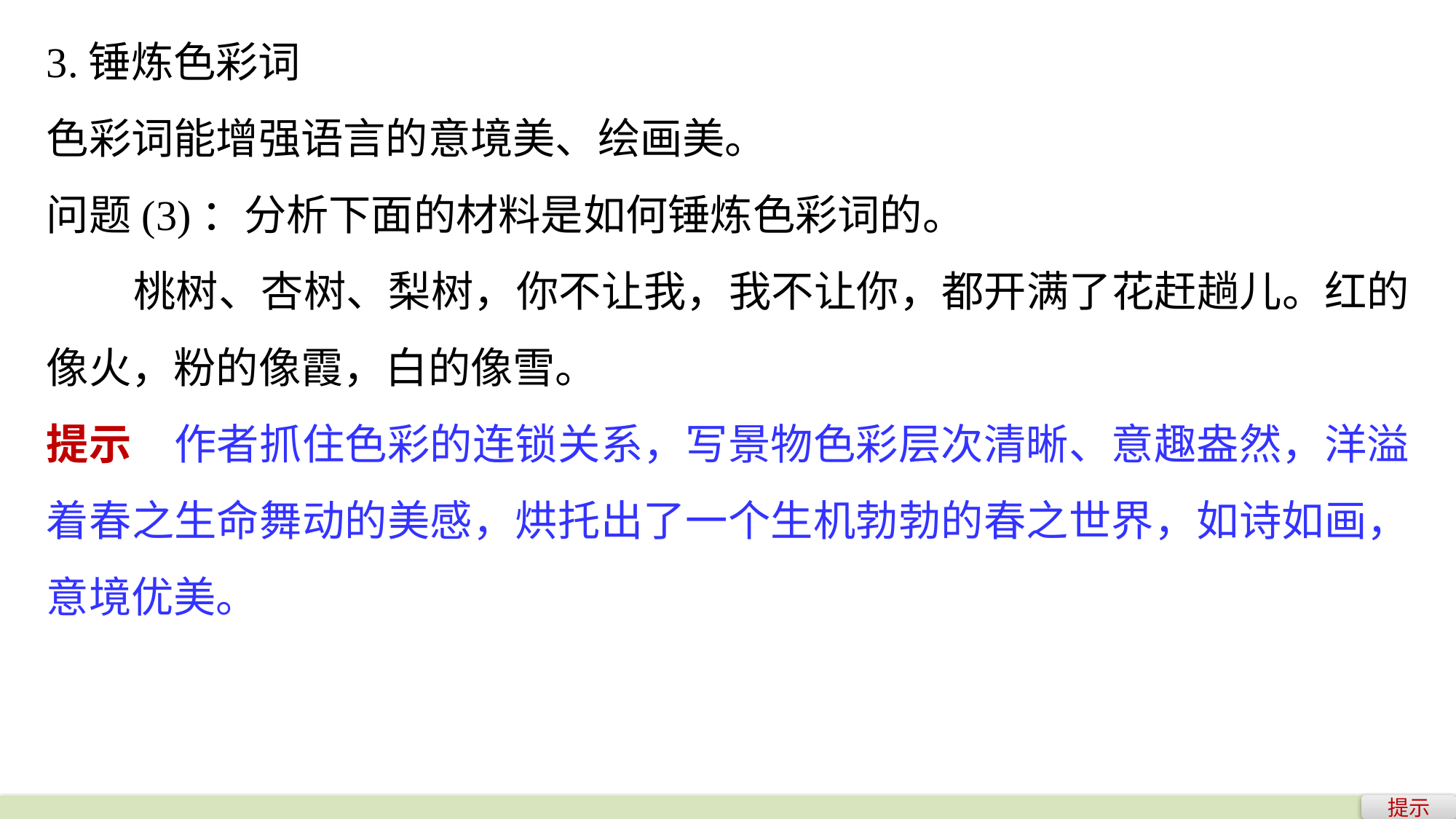

3.锤炼色彩词
色彩词能增强语言的意境美、绘画美。
问题(3)：分析下面的材料是如何锤炼色彩词的。
        桃树、杏树、梨树，你不让我，我不让你，都开满了花赶趟儿。红的像火，粉的像霞，白的像雪。
提示　作者抓住色彩的连锁关系，写景物色彩层次清晰、意趣盎然，洋溢着春之生命舞动的美感，烘托出了一个生机勃勃的春之世界，如诗如画，意境优美。
提示